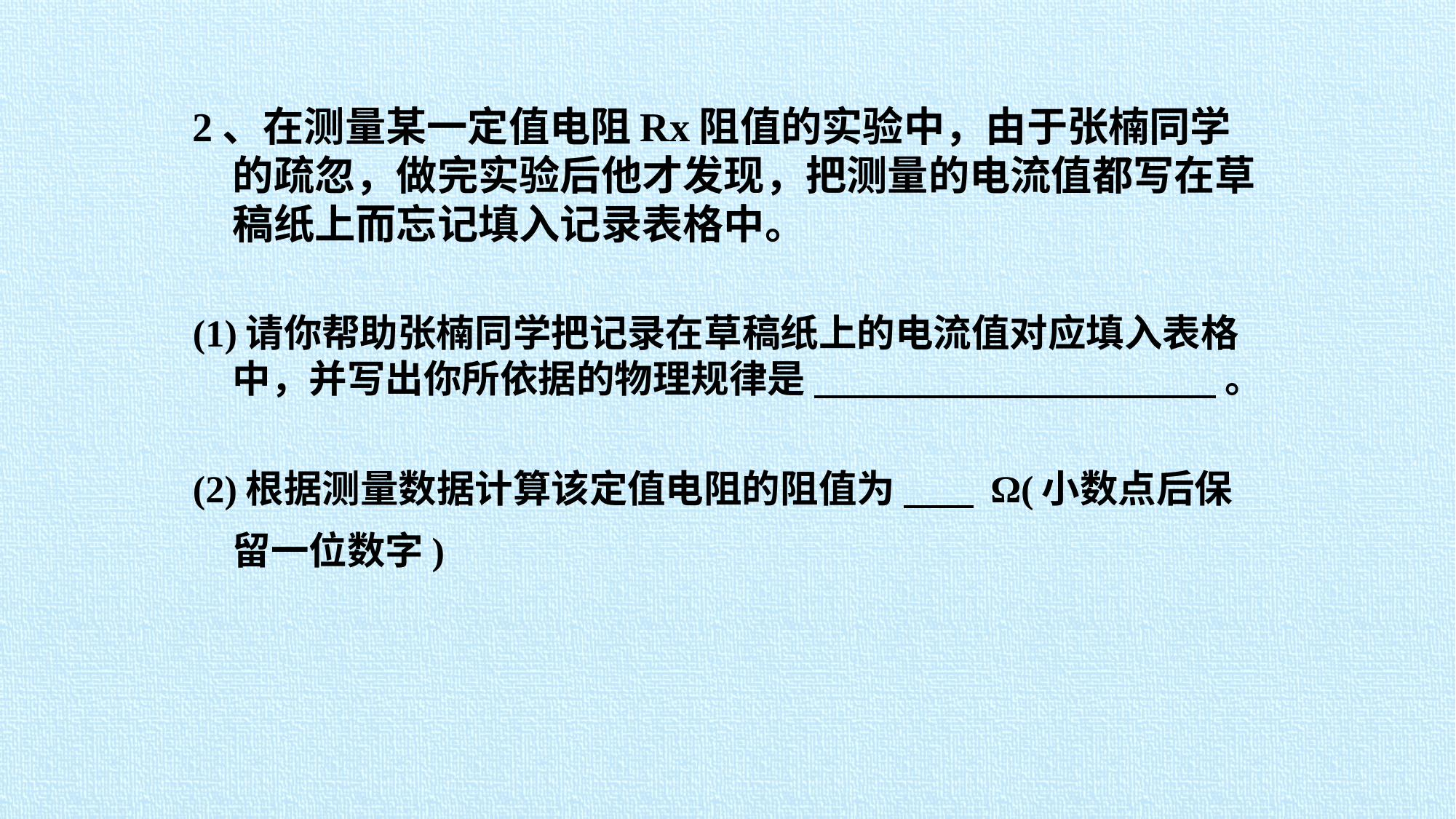

2、在测量某一定值电阻Rx阻值的实验中，由于张楠同学的疏忽，做完实验后他才发现，把测量的电流值都写在草稿纸上而忘记填入记录表格中。

(1)请你帮助张楠同学把记录在草稿纸上的电流值对应填入表格中，并写出你所依据的物理规律是                                                。

(2)根据测量数据计算该定值电阻的阻值为          Ω(小数点后保留一位数字)